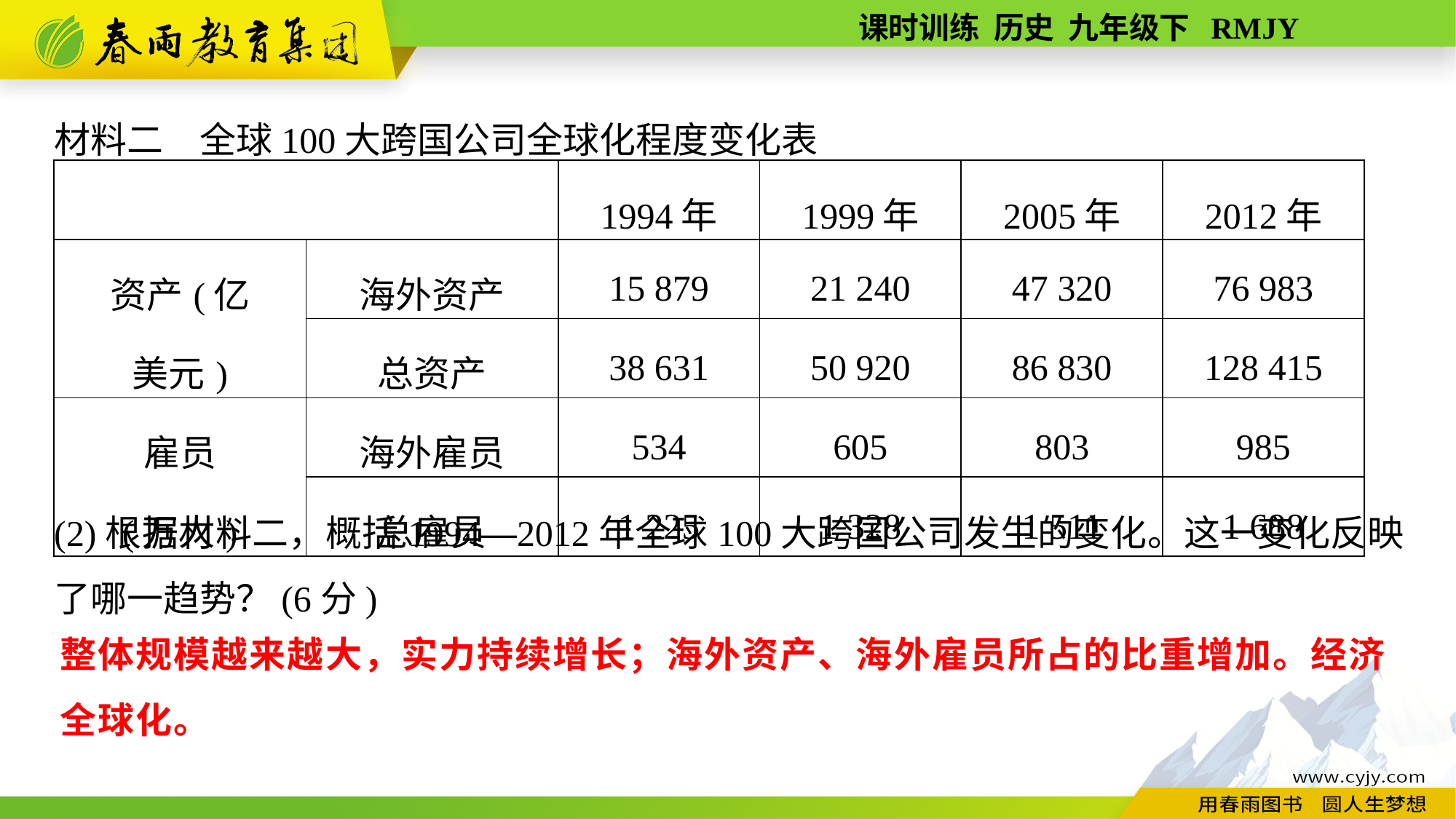

材料二　全球100大跨国公司全球化程度变化表

(2)根据材料二，概括1994—2012年全球100大跨国公司发生的变化。这一变化反映了哪一趋势？(6分)
|  |  | 1994年 | 1999年 | 2005年 | 2012年 |
| --- | --- | --- | --- | --- | --- |
| 资产(亿 美元) | 海外资产 | 15 879 | 21 240 | 47 320 | 76 983 |
|  | 总资产 | 38 631 | 50 920 | 86 830 | 128 415 |
| 雇员 (万人) | 海外雇员 | 534 | 605 | 803 | 985 |
|  | 总雇员 | 1 225 | 1 328 | 1 511 | 1 688 |
整体规模越来越大，实力持续增长；海外资产、海外雇员所占的比重增加。经济全球化。